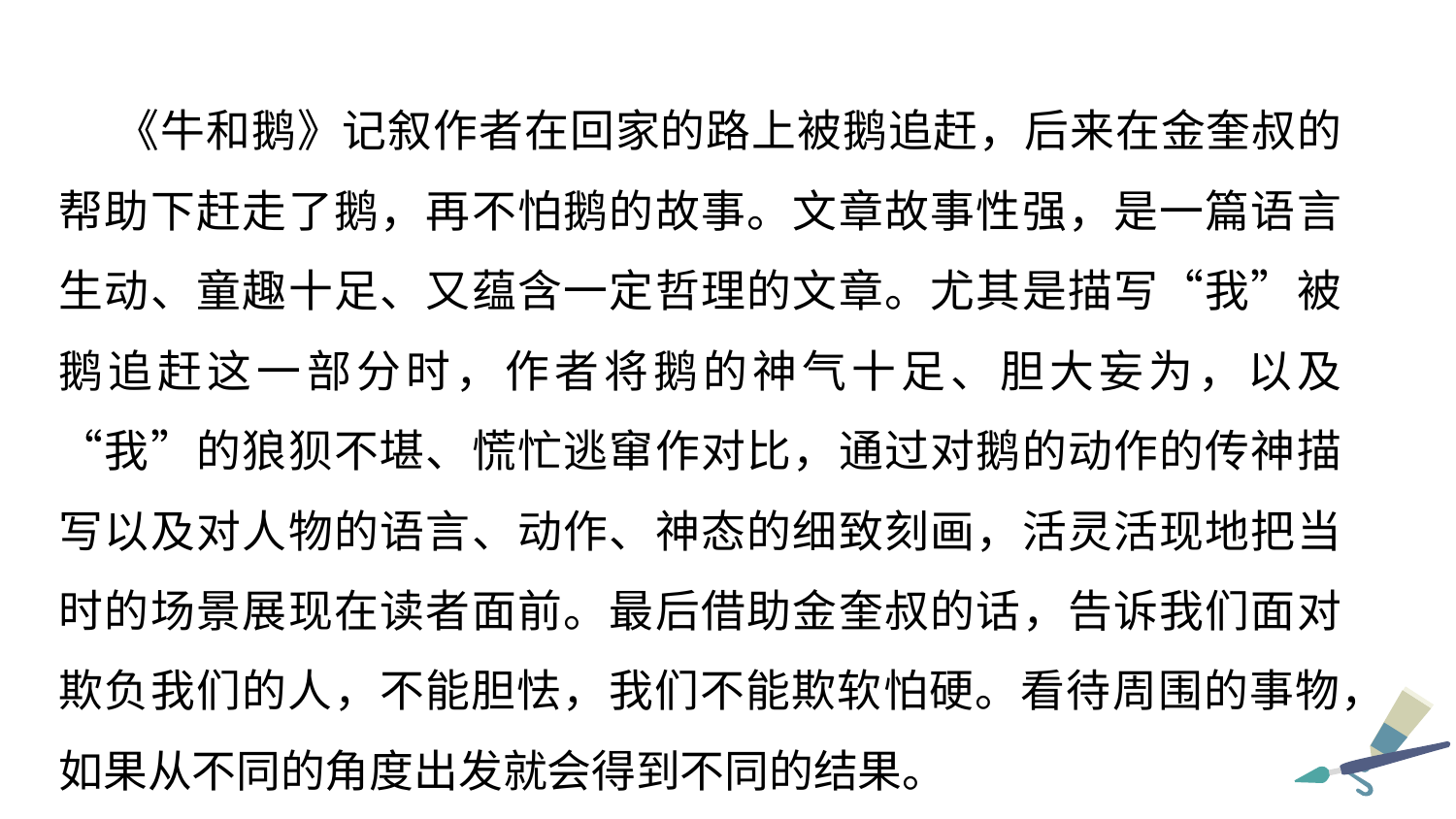

《牛和鹅》记叙作者在回家的路上被鹅追赶，后来在金奎叔的帮助下赶走了鹅，再不怕鹅的故事。文章故事性强，是一篇语言生动、童趣十足、又蕴含一定哲理的文章。尤其是描写“我”被鹅追赶这一部分时，作者将鹅的神气十足、胆大妄为，以及“我”的狼狈不堪、慌忙逃窜作对比，通过对鹅的动作的传神描写以及对人物的语言、动作、神态的细致刻画，活灵活现地把当时的场景展现在读者面前。最后借助金奎叔的话，告诉我们面对欺负我们的人，不能胆怯，我们不能欺软怕硬。看待周围的事物，如果从不同的角度出发就会得到不同的结果。